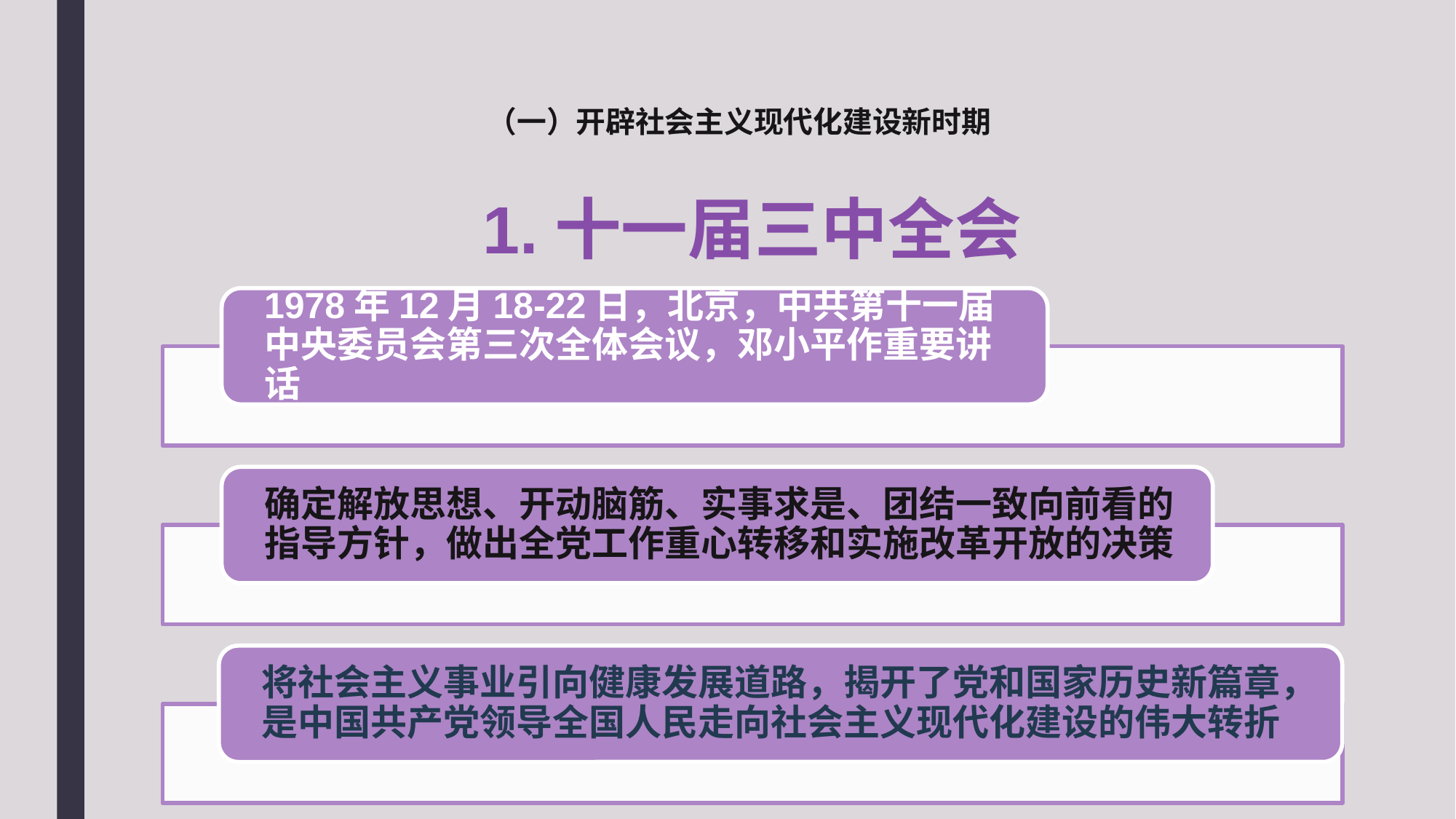

# （一）开辟社会主义现代化建设新时期
1.十一届三中全会
1978年12月18-22日，北京，中共第十一届中央委员会第三次全体会议，邓小平作重要讲话
确定解放思想、开动脑筋、实事求是、团结一致向前看的指导方针，做出全党工作重心转移和实施改革开放的决策
将社会主义事业引向健康发展道路，揭开了党和国家历史新篇章，是中国共产党领导全国人民走向社会主义现代化建设的伟大转折